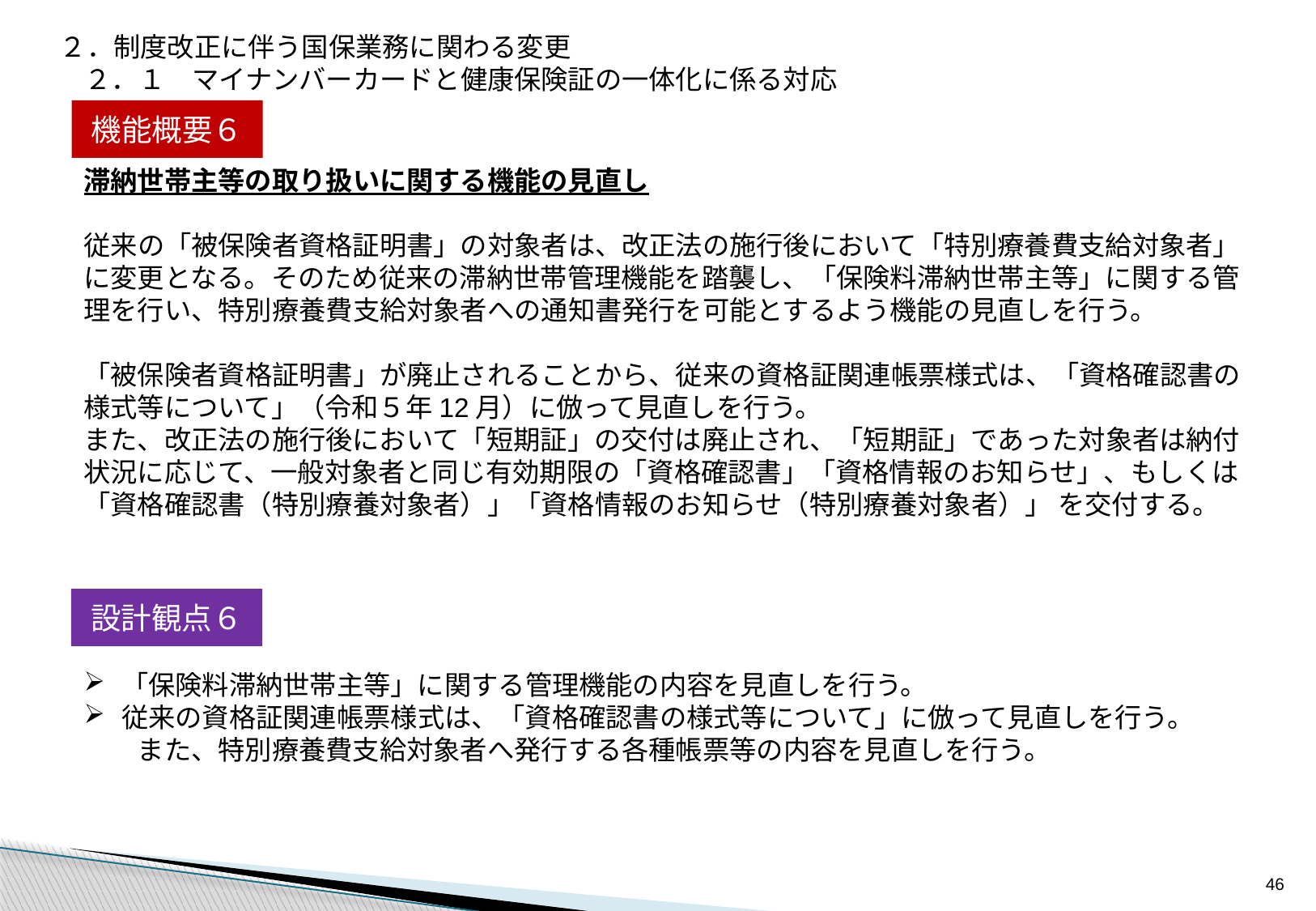

２．制度改正に伴う国保業務に関わる変更
２．１　マイナンバーカードと健康保険証の一体化に係る対応
機能概要６
滞納世帯主等の取り扱いに関する機能の見直し

従来の「被保険者資格証明書」の対象者は、改正法の施行後において「特別療養費支給対象者」に変更となる。そのため従来の滞納世帯管理機能を踏襲し、「保険料滞納世帯主等」に関する管理を行い、特別療養費支給対象者への通知書発行を可能とするよう機能の見直しを行う。

「被保険者資格証明書」が廃止されることから、従来の資格証関連帳票様式は、「資格確認書の様式等について」（令和５年12月）に倣って見直しを行う。
また、改正法の施行後において「短期証」の交付は廃止され、「短期証」であった対象者は納付状況に応じて、一般対象者と同じ有効期限の「資格確認書」「資格情報のお知らせ」、もしくは 「資格確認書（特別療養対象者）」「資格情報のお知らせ（特別療養対象者）」 を交付する。
設計観点６
「保険料滞納世帯主等」に関する管理機能の内容を見直しを行う。
従来の資格証関連帳票様式は、「資格確認書の様式等について」に倣って見直しを行う。
　　また、特別療養費支給対象者へ発行する各種帳票等の内容を見直しを行う。

46